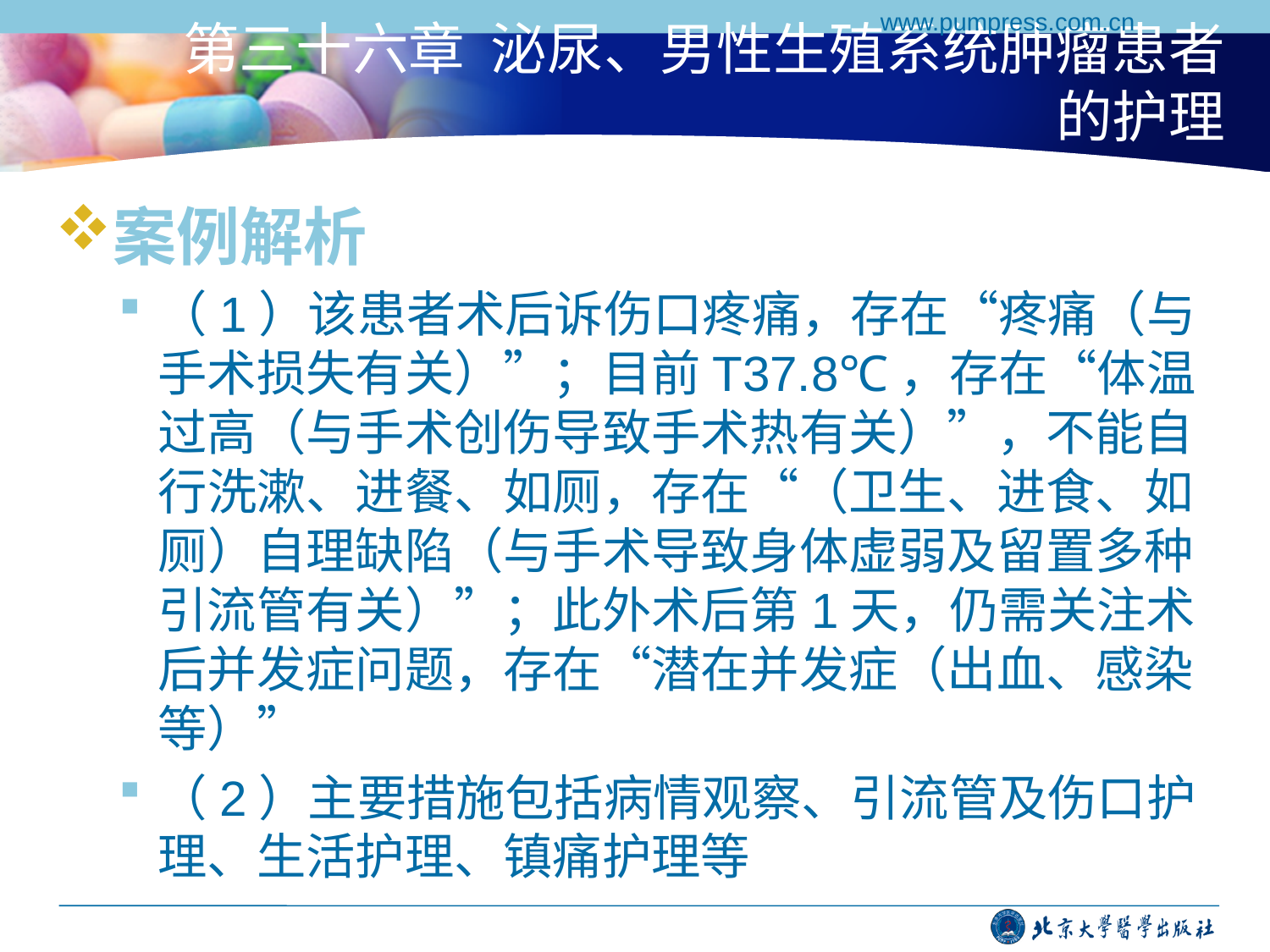

www.pumpress.com.cn
# 第三十六章  泌尿、男性生殖系统肿瘤患者的护理
案例解析
（1）该患者术后诉伤口疼痛，存在“疼痛（与手术损失有关）”；目前T37.8℃，存在“体温过高（与手术创伤导致手术热有关）”，不能自行洗漱、进餐、如厕，存在“（卫生、进食、如厕）自理缺陷（与手术导致身体虚弱及留置多种引流管有关）”；此外术后第1天，仍需关注术后并发症问题，存在“潜在并发症（出血、感染等）”
（2）主要措施包括病情观察、引流管及伤口护理、生活护理、镇痛护理等